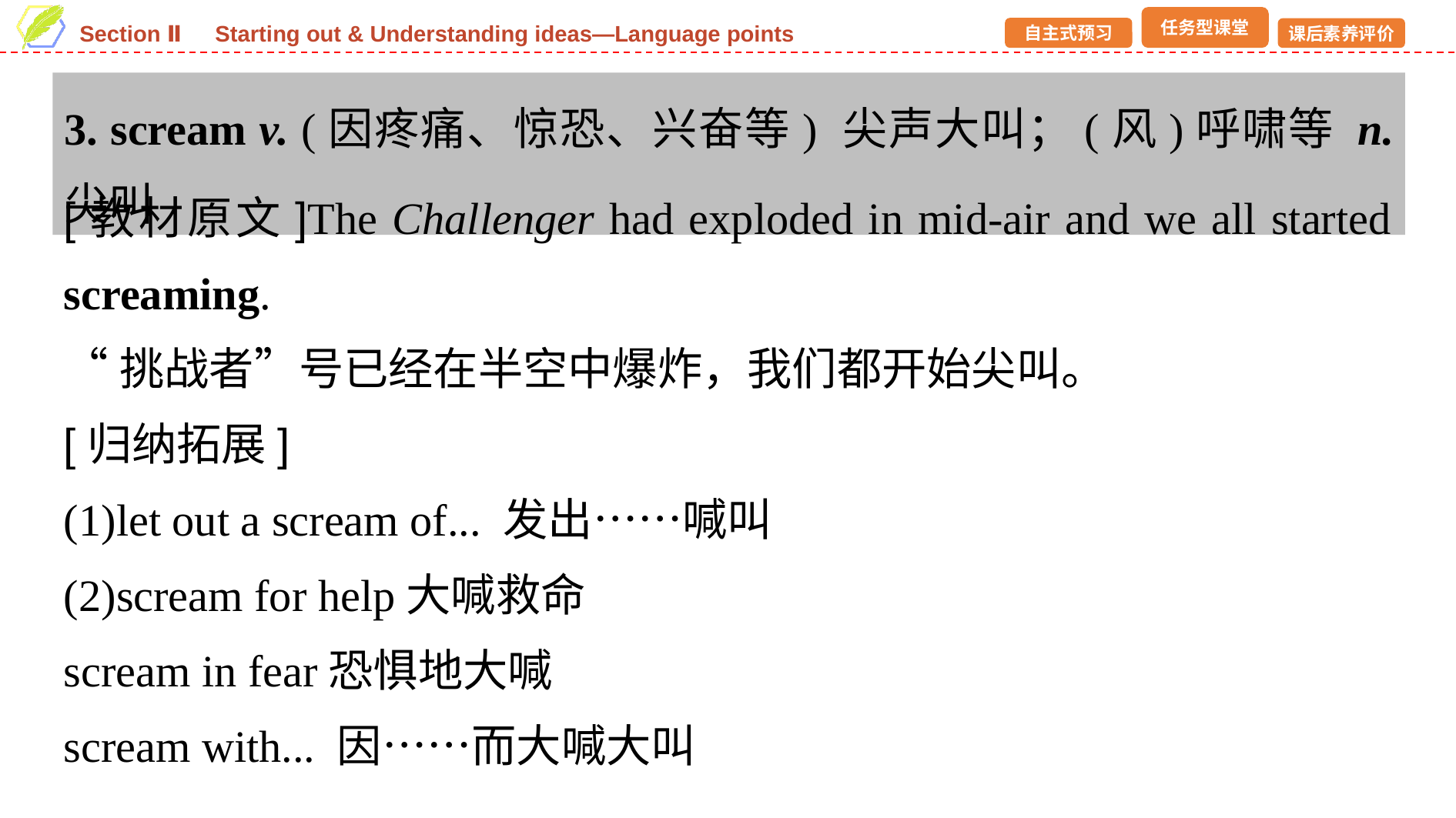

3. scream v. (因疼痛、惊恐、兴奋等) 尖声大叫；(风)呼啸等 n. 尖叫
[教材原文]The Challenger had exploded in mid-air and we all started screaming.
“挑战者”号已经在半空中爆炸，我们都开始尖叫。
[归纳拓展]
(1)let out a scream of... 发出……喊叫
(2)scream for help大喊救命
scream in fear恐惧地大喊
scream with... 因……而大喊大叫